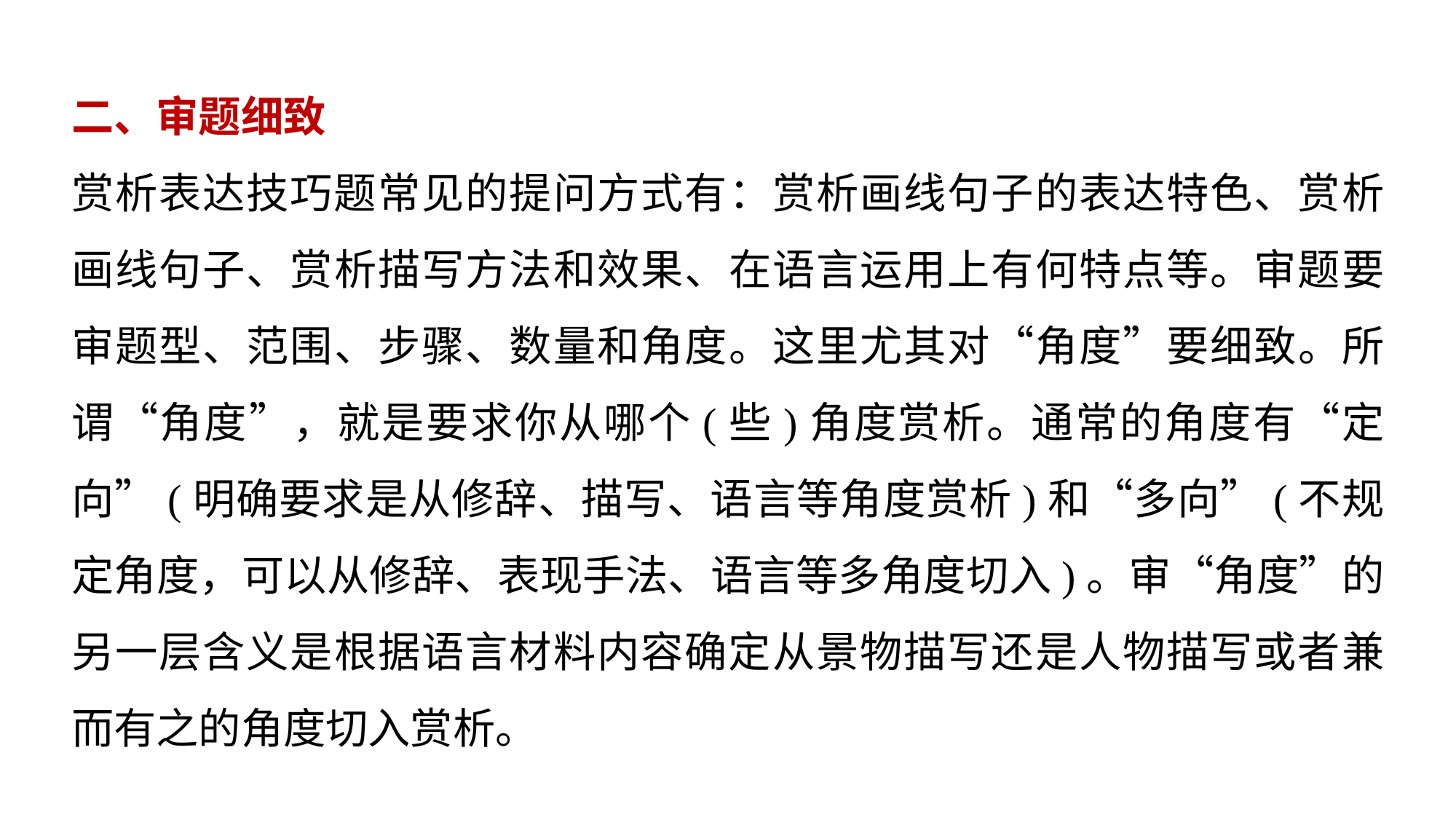

二、审题细致
赏析表达技巧题常见的提问方式有：赏析画线句子的表达特色、赏析画线句子、赏析描写方法和效果、在语言运用上有何特点等。审题要审题型、范围、步骤、数量和角度。这里尤其对“角度”要细致。所谓“角度”，就是要求你从哪个(些)角度赏析。通常的角度有“定向”(明确要求是从修辞、描写、语言等角度赏析)和“多向”(不规定角度，可以从修辞、表现手法、语言等多角度切入)。审“角度”的另一层含义是根据语言材料内容确定从景物描写还是人物描写或者兼而有之的角度切入赏析。